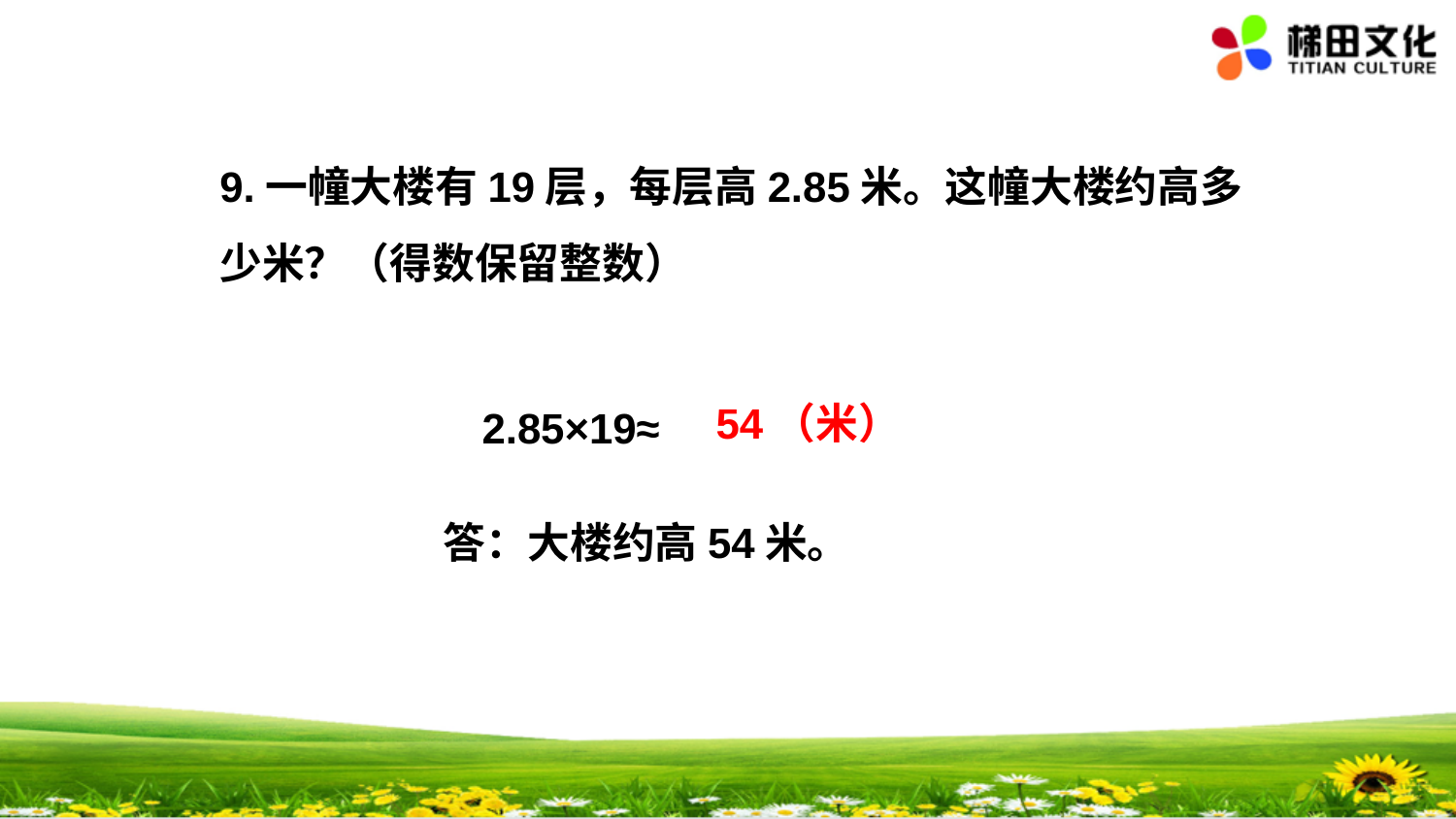

9.一幢大楼有19层，每层高2.85米。这幢大楼约高多少米？（得数保留整数）
54（米）
2.85×19≈
答：大楼约高54米。